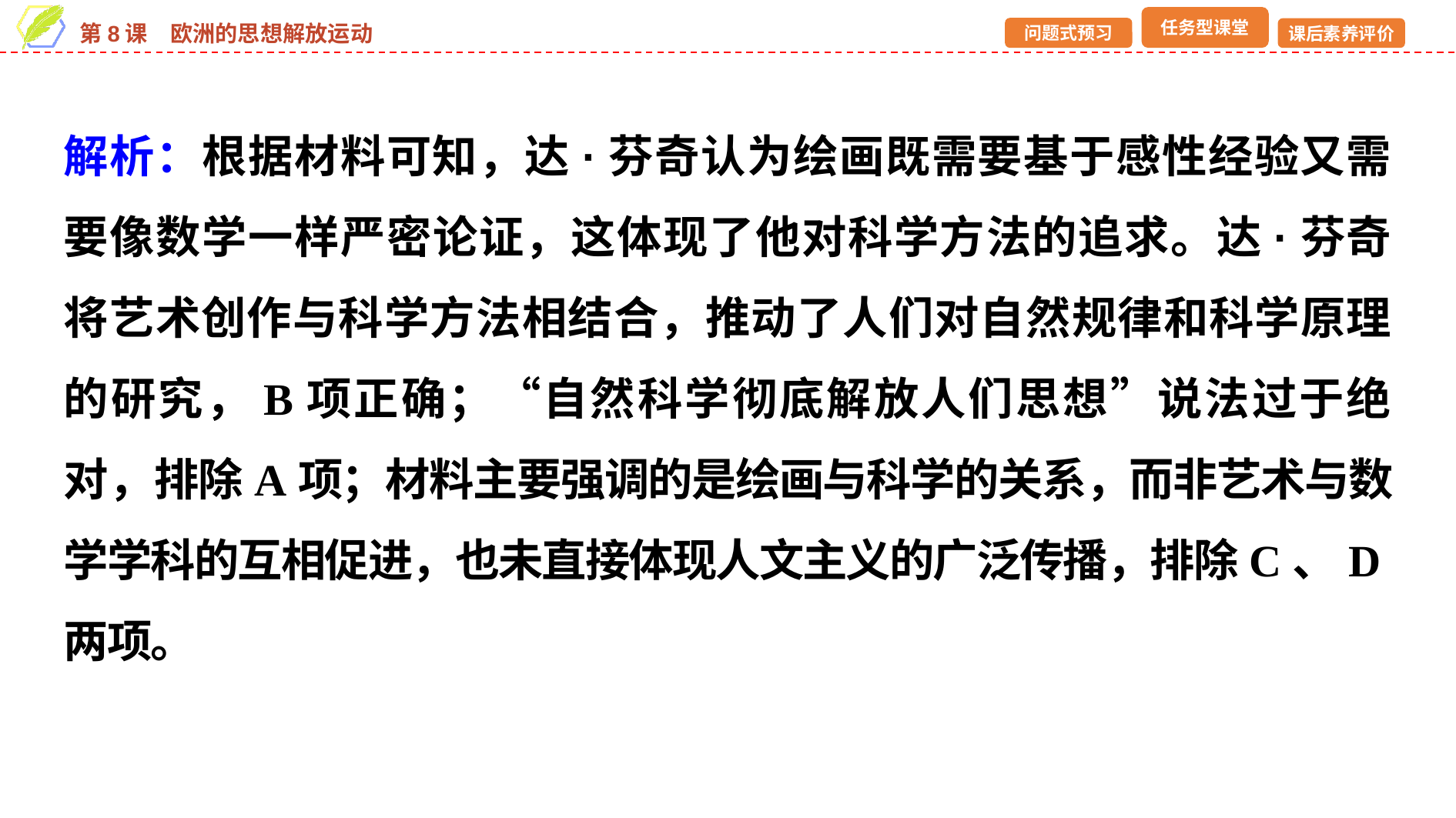

解析：根据材料可知，达·芬奇认为绘画既需要基于感性经验又需要像数学一样严密论证，这体现了他对科学方法的追求。达·芬奇将艺术创作与科学方法相结合，推动了人们对自然规律和科学原理的研究，B项正确；“自然科学彻底解放人们思想”说法过于绝对，排除A项；材料主要强调的是绘画与科学的关系，而非艺术与数学学科的互相促进，也未直接体现人文主义的广泛传播，排除C、D两项。